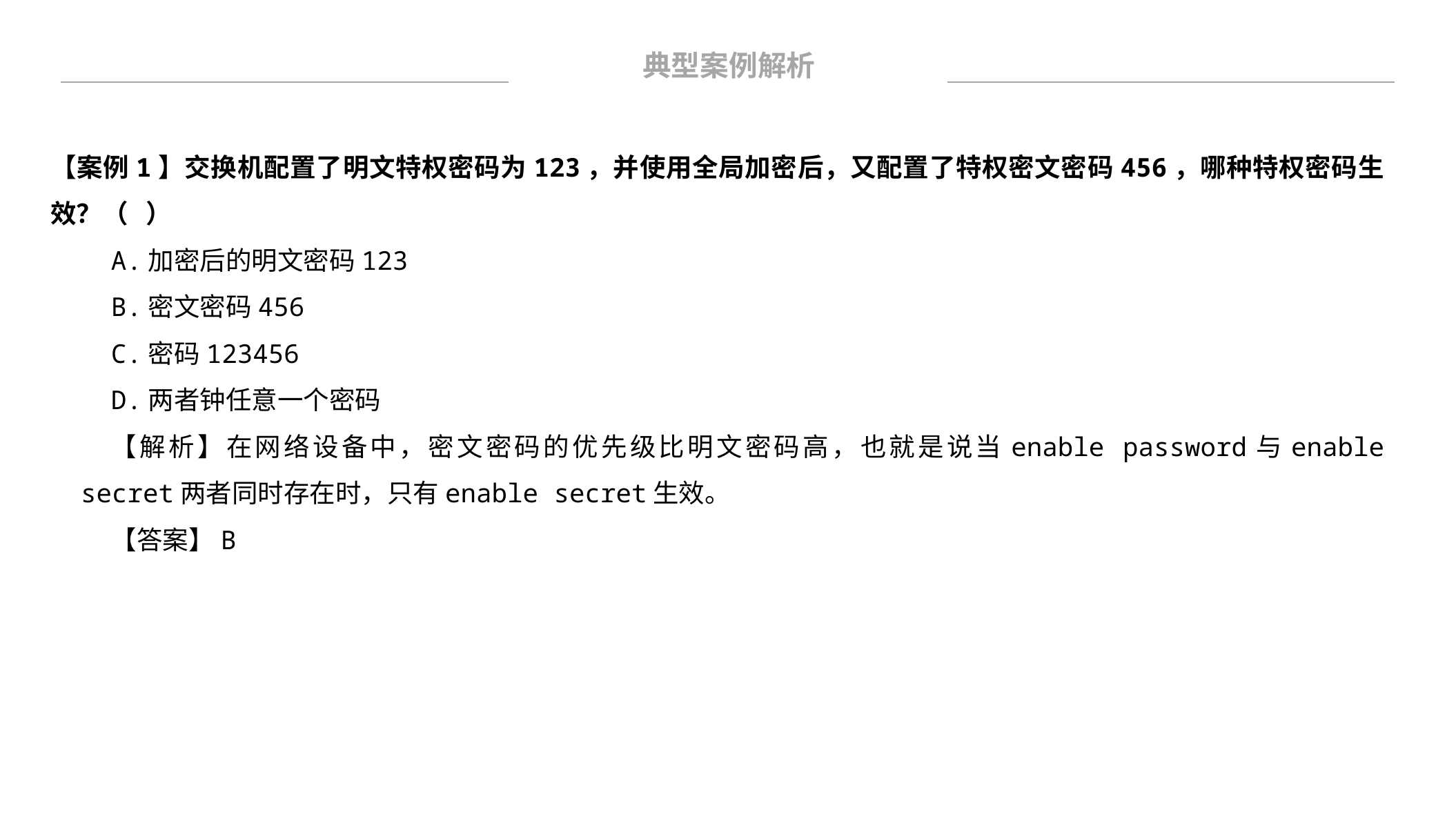

典型案例解析
【案例1】交换机配置了明文特权密码为123，并使用全局加密后，又配置了特权密文密码456，哪种特权密码生效？（   ）
A.加密后的明文密码123
B.密文密码456
C.密码123456
D.两者钟任意一个密码
【解析】在网络设备中，密文密码的优先级比明文密码高，也就是说当enable password与enable secret两者同时存在时，只有enable secret生效。
【答案】B